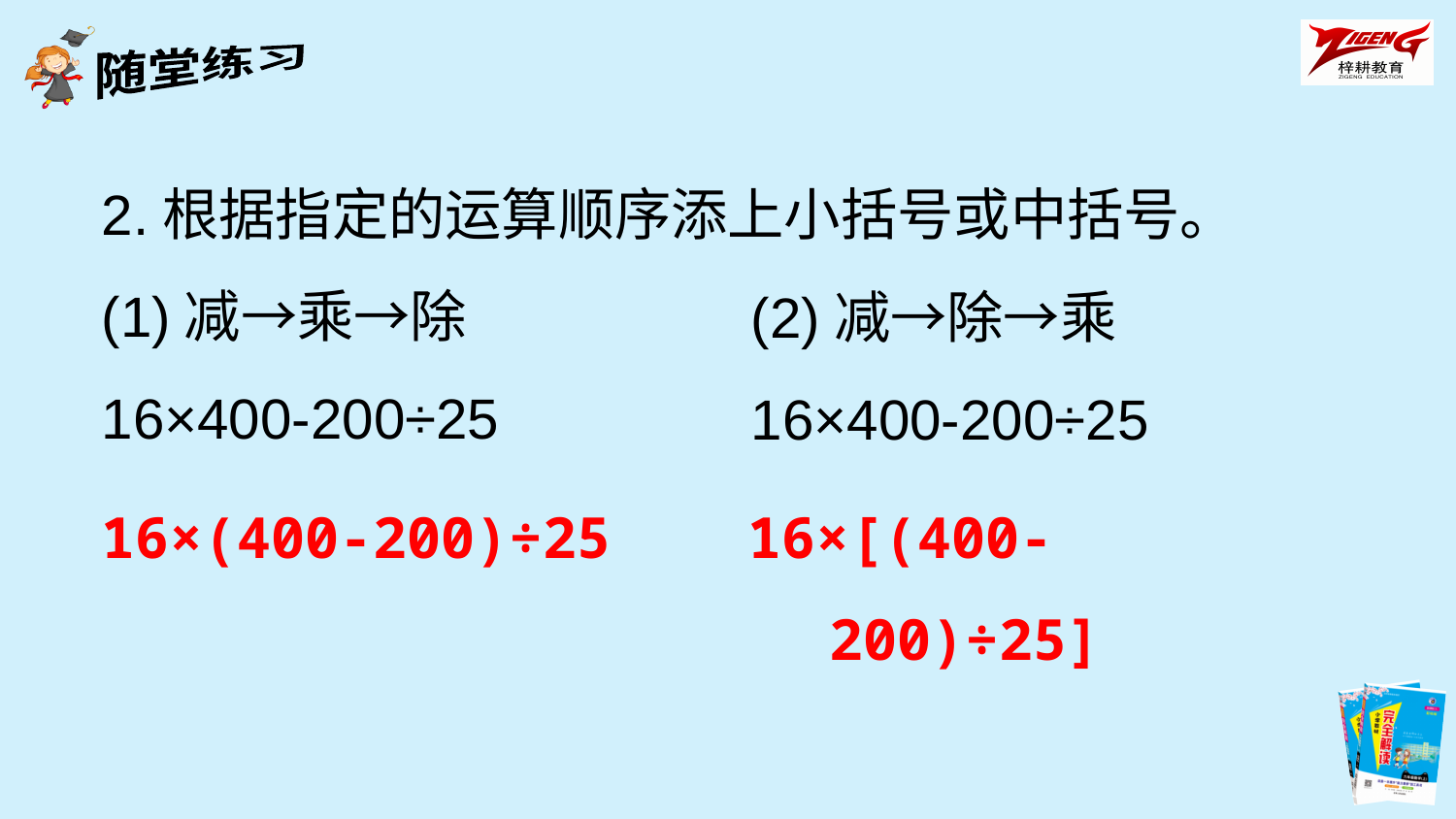

2.根据指定的运算顺序添上小括号或中括号。
(1)减→乘→除
16×400-200÷25
(2)减→除→乘
16×400-200÷25
16×[(400-200)÷25]
16×(400-200)÷25